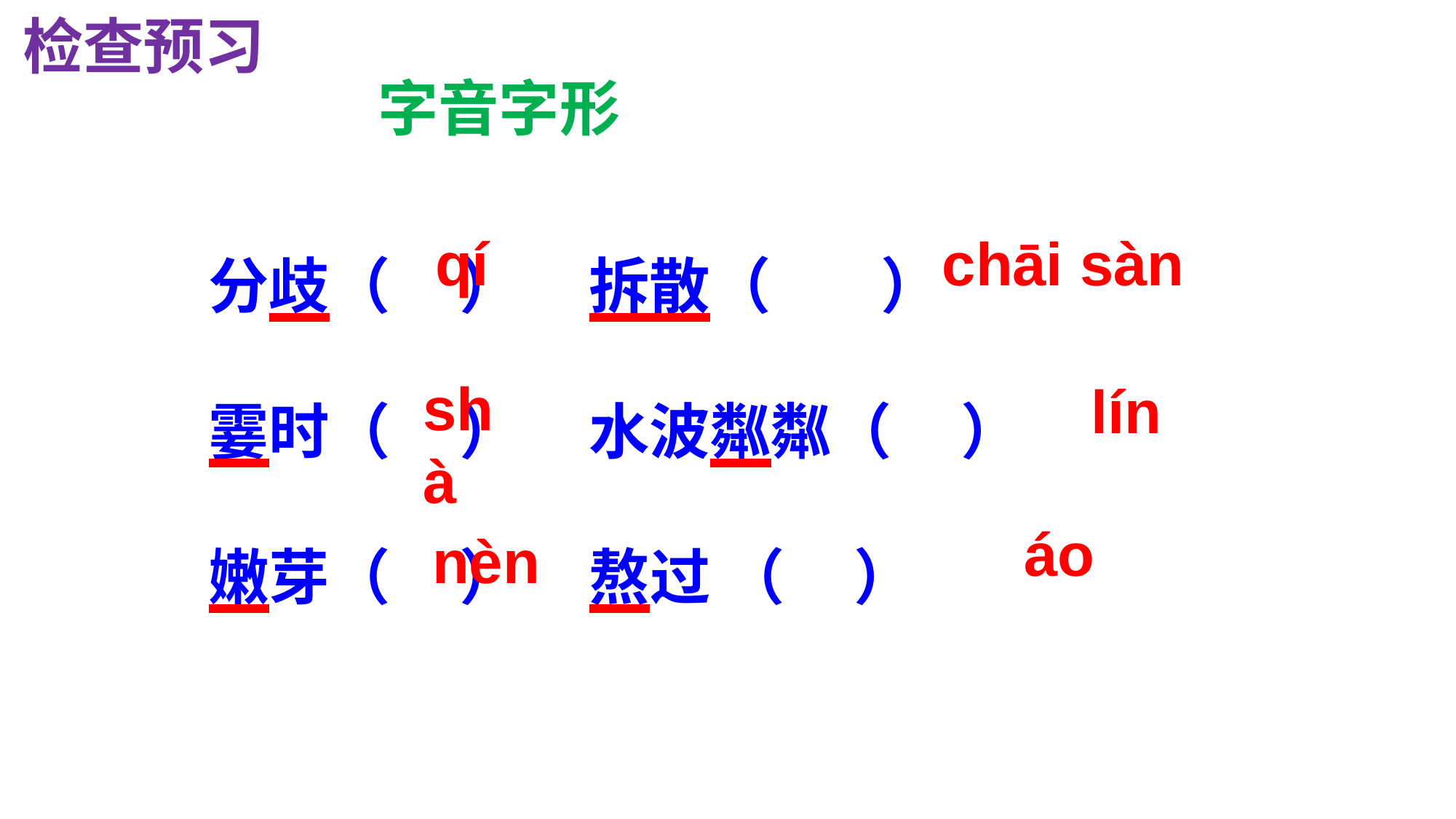

检查预习
字音字形
分歧（     ）     拆散（        ）
霎时（     ）     水波粼粼（     ）
嫩芽（     ）     熬过 （     ）

 qí
chāi sàn
shà
lín
áo
nèn